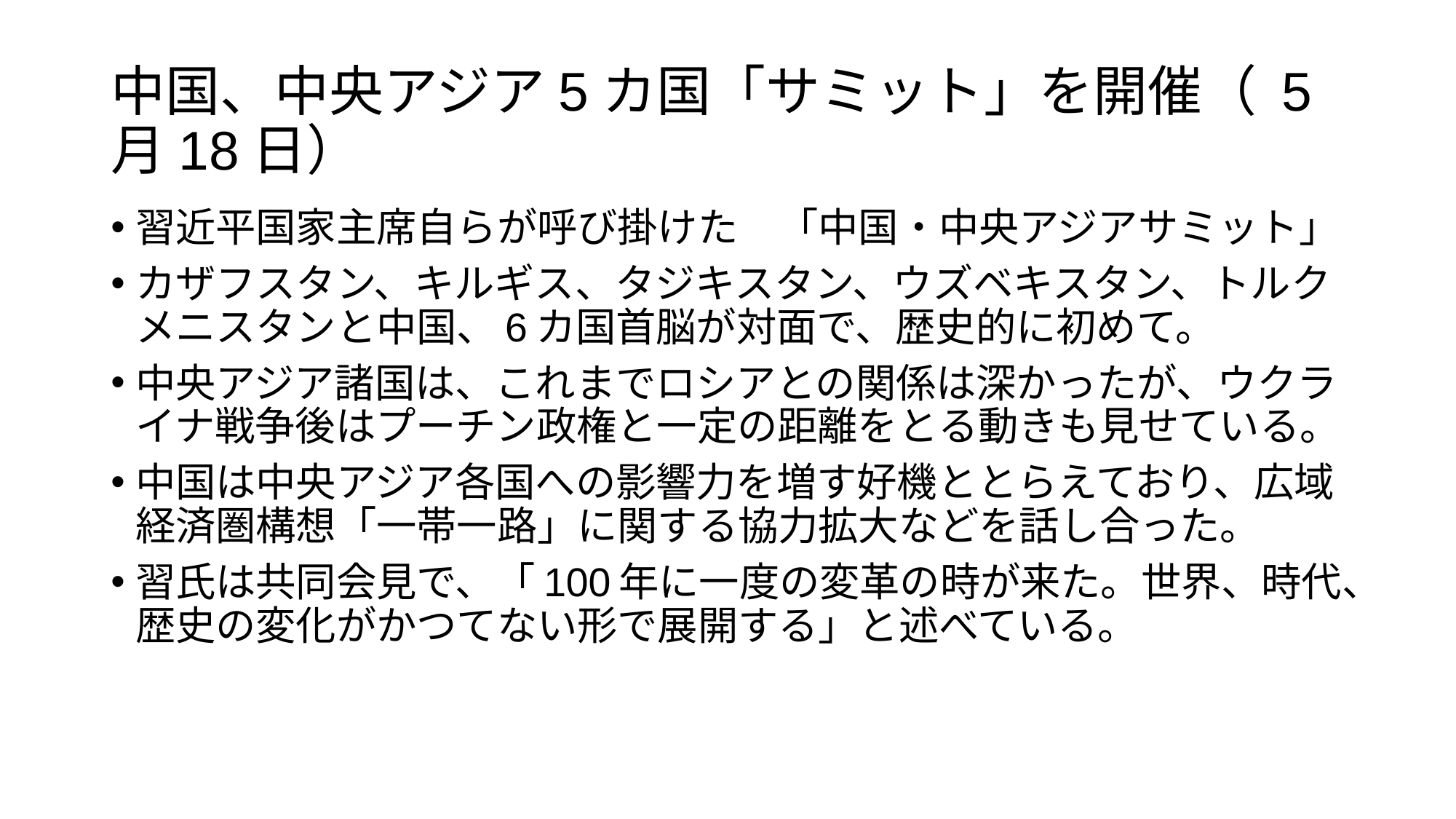

# 中国、中央アジア5カ国「サミット」を開催（ 5月18日）
習近平国家主席自らが呼び掛けた　「中国・中央アジアサミット」
カザフスタン、キルギス、タジキスタン、ウズベキスタン、トルクメニスタンと中国、6カ国首脳が対面で、歴史的に初めて。
中央アジア諸国は、これまでロシアとの関係は深かったが、ウクライナ戦争後はプーチン政権と一定の距離をとる動きも見せている。
中国は中央アジア各国への影響力を増す好機ととらえており、広域経済圏構想「一帯一路」に関する協力拡大などを話し合った。
習氏は共同会見で、「100年に一度の変革の時が来た。世界、時代、歴史の変化がかつてない形で展開する」と述べている。